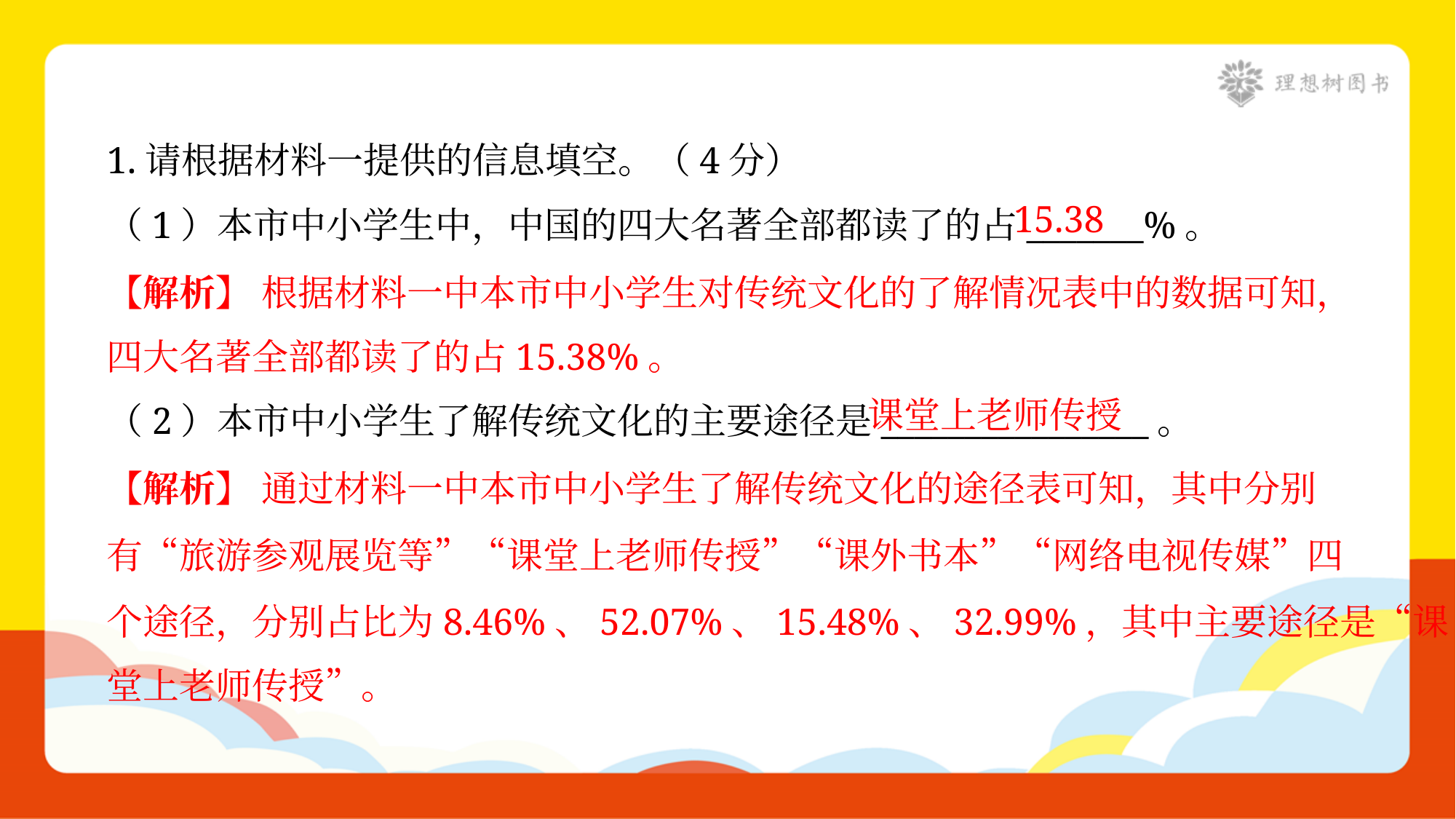

1.请根据材料一提供的信息填空。（4分）
15.38
（1）本市中小学生中，中国的四大名著全部都读了的占_______%。
【解析】 根据材料一中本市中小学生对传统文化的了解情况表中的数据可知，
四大名著全部都读了的占15.38%。
课堂上老师传授
（2）本市中小学生了解传统文化的主要途径是________________。
【解析】 通过材料一中本市中小学生了解传统文化的途径表可知，其中分别
有“旅游参观展览等”“课堂上老师传授”“课外书本”“网络电视传媒”四
个途径，分别占比为8.46%、52.07%、15.48%、32.99%，其中主要途径是“课
堂上老师传授”。